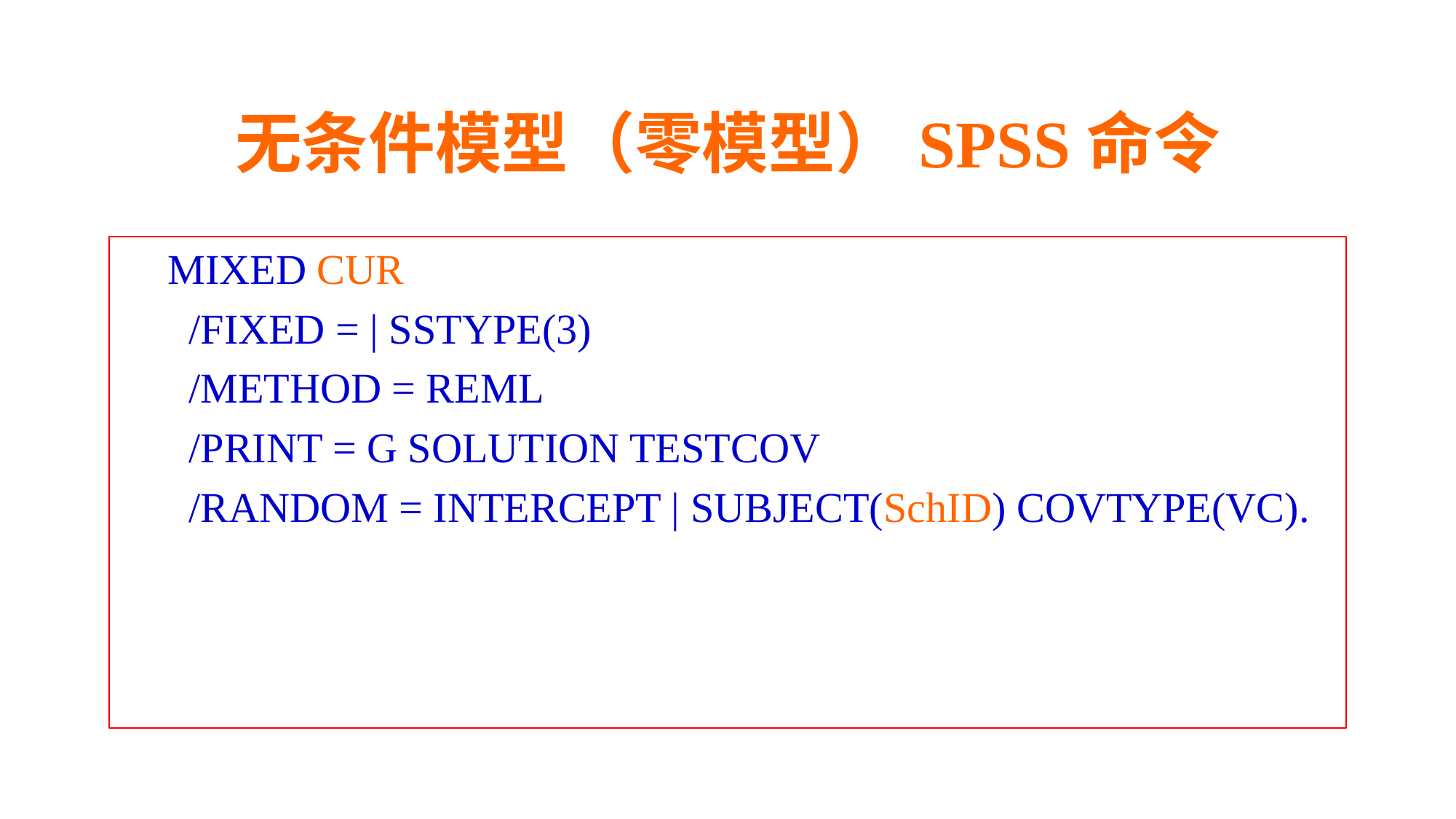

# 无条件模型（零模型）SPSS命令
MIXED CUR
  /FIXED = | SSTYPE(3)
  /METHOD = REML
  /PRINT = G SOLUTION TESTCOV
  /RANDOM = INTERCEPT | SUBJECT(SchID) COVTYPE(VC).